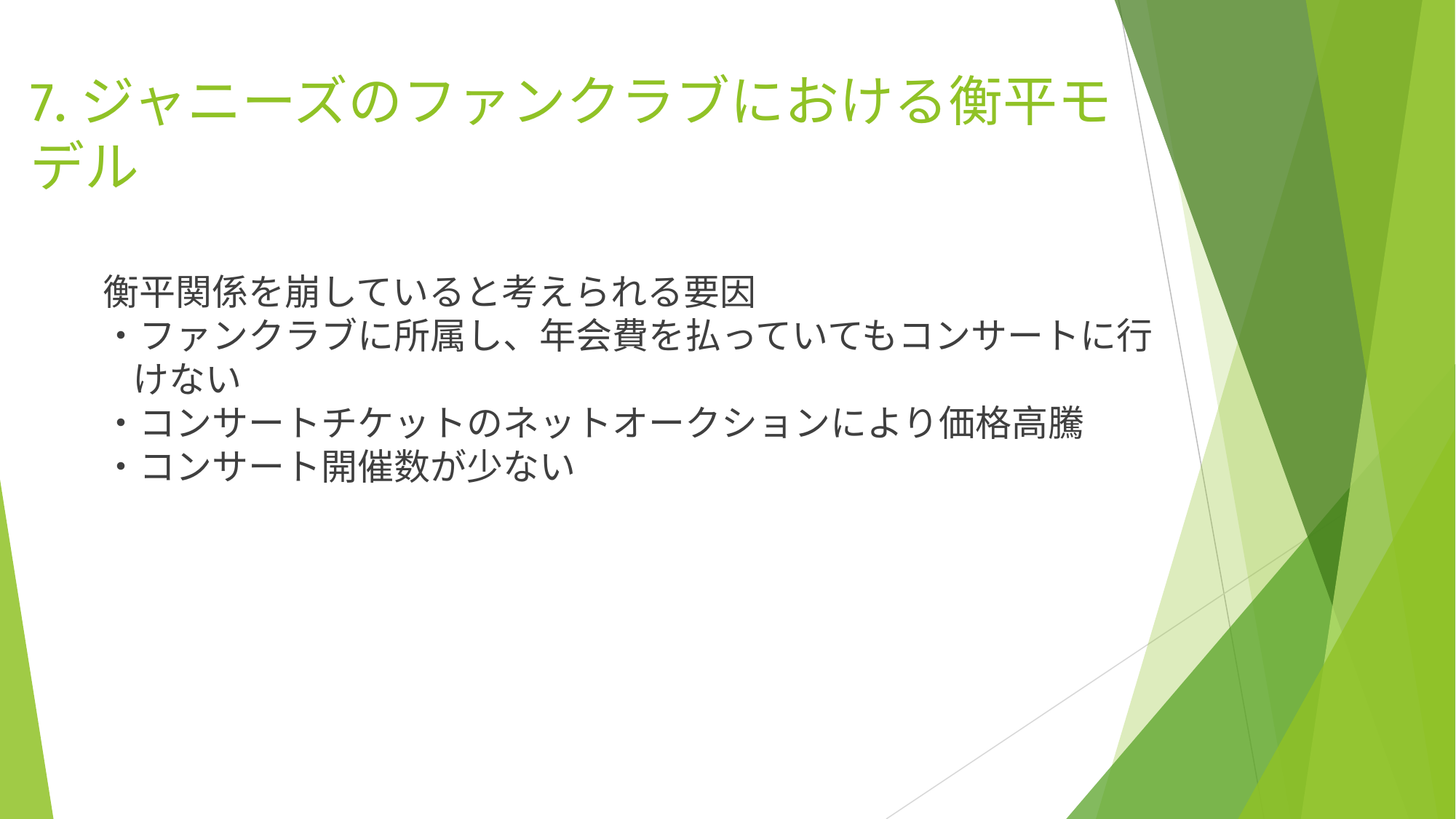

# 7.ジャニーズのファンクラブにおける衡平モデル
衡平関係を崩していると考えられる要因
・ファンクラブに所属し、年会費を払っていてもコンサートに行けない
・コンサートチケットのネットオークションにより価格高騰
・コンサート開催数が少ない